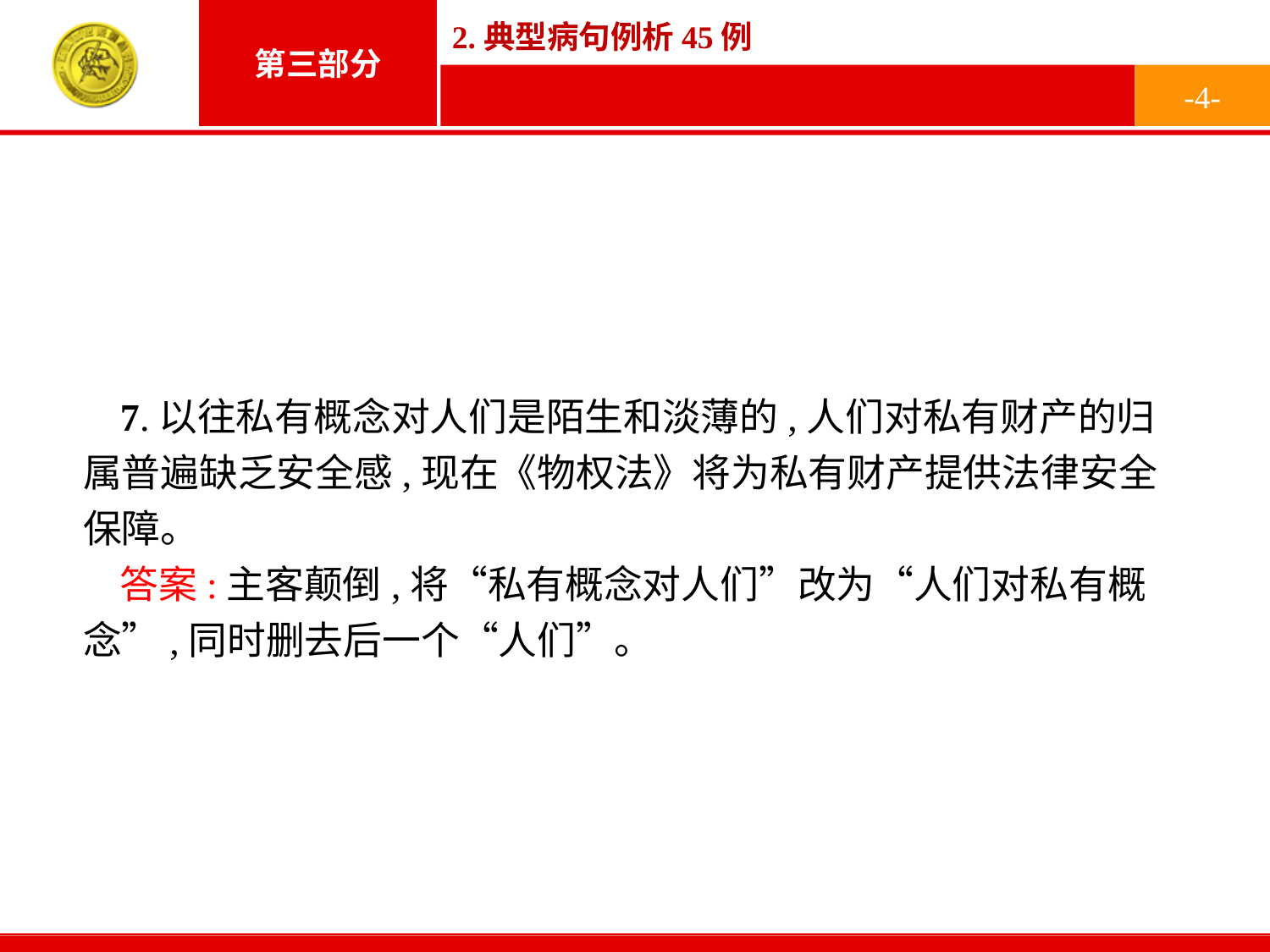

-4-
7.以往私有概念对人们是陌生和淡薄的,人们对私有财产的归属普遍缺乏安全感,现在《物权法》将为私有财产提供法律安全保障。
答案:主客颠倒,将“私有概念对人们”改为“人们对私有概念”,同时删去后一个“人们”。